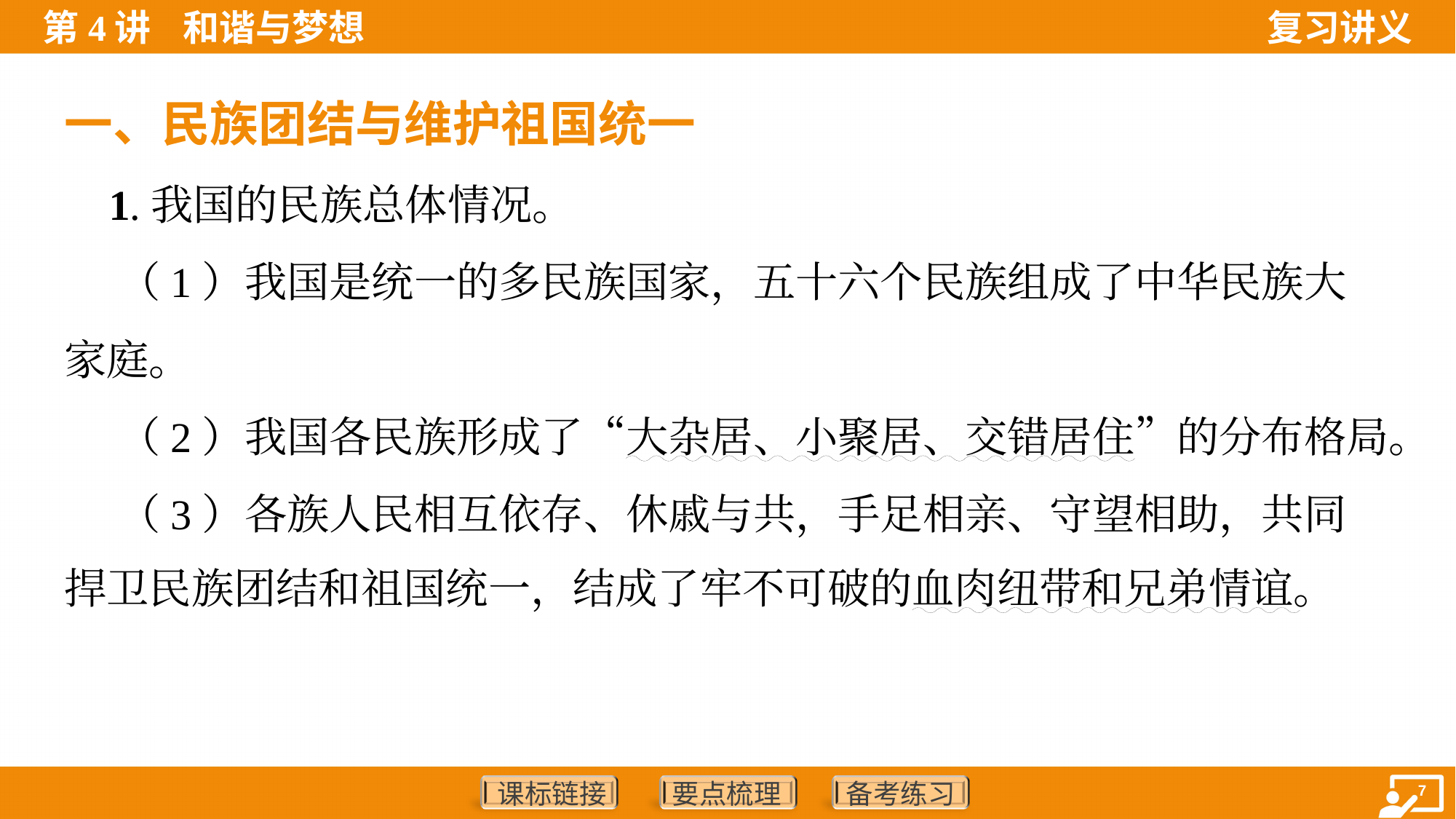

一、民族团结与维护祖国统一
    1.我国的民族总体情况。
    （1）我国是统一的多民族国家，五十六个民族组成了中华民族大
家庭。
    （2）我国各民族形成了“大杂居、小聚居、交错居住”的分布格局。
    （3）各族人民相互依存、休戚与共，手足相亲、守望相助，共同
捍卫民族团结和祖国统一，结成了牢不可破的血肉纽带和兄弟情谊。